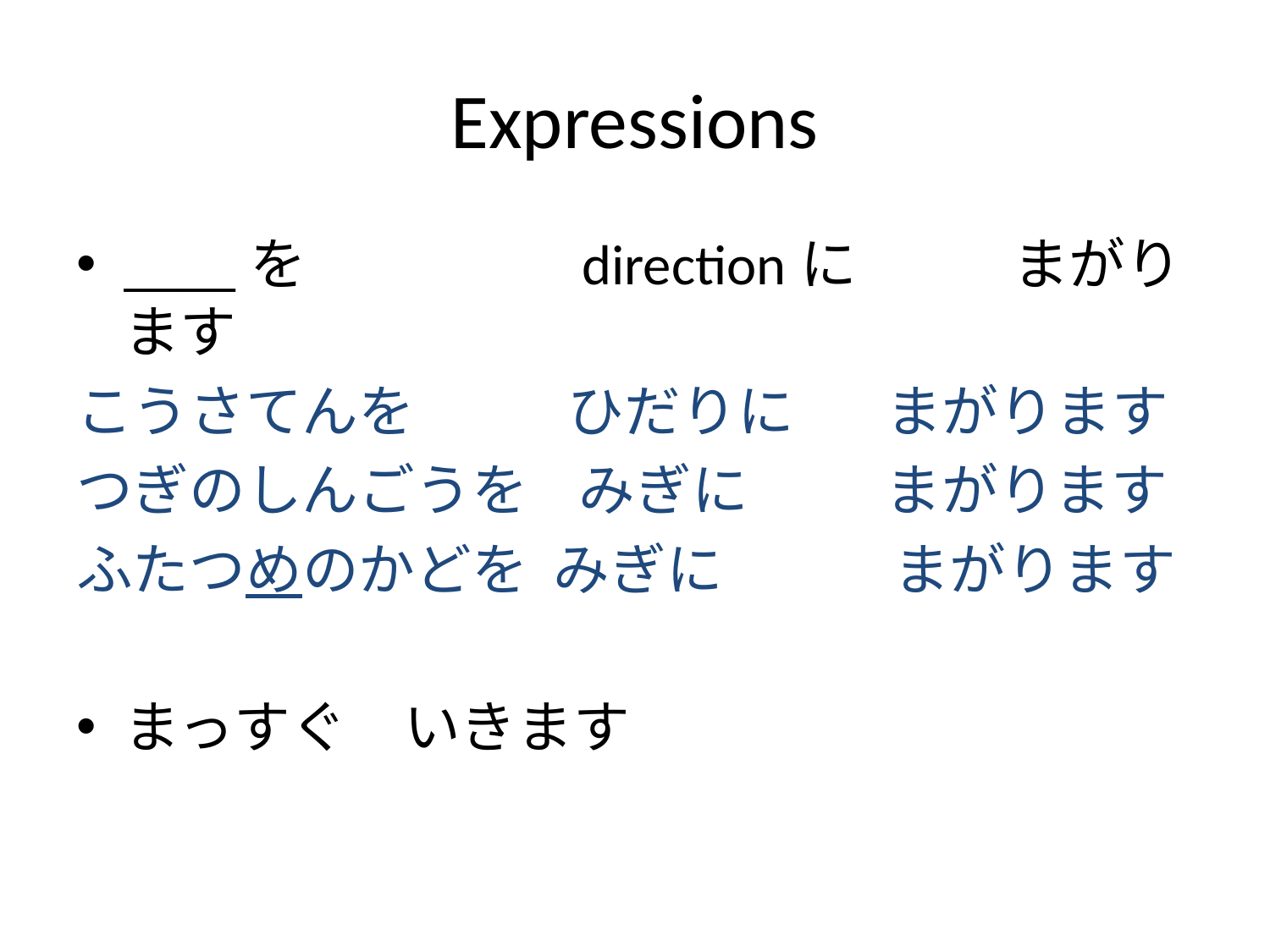

# Expressions
____を　		     directionに　	まがります
こうさてんを	     ひだりに	まがります
つぎのしんごうを    みぎに	          まがります
ふたつめのかどを  みぎに　         まがります

まっすぐ　いきます